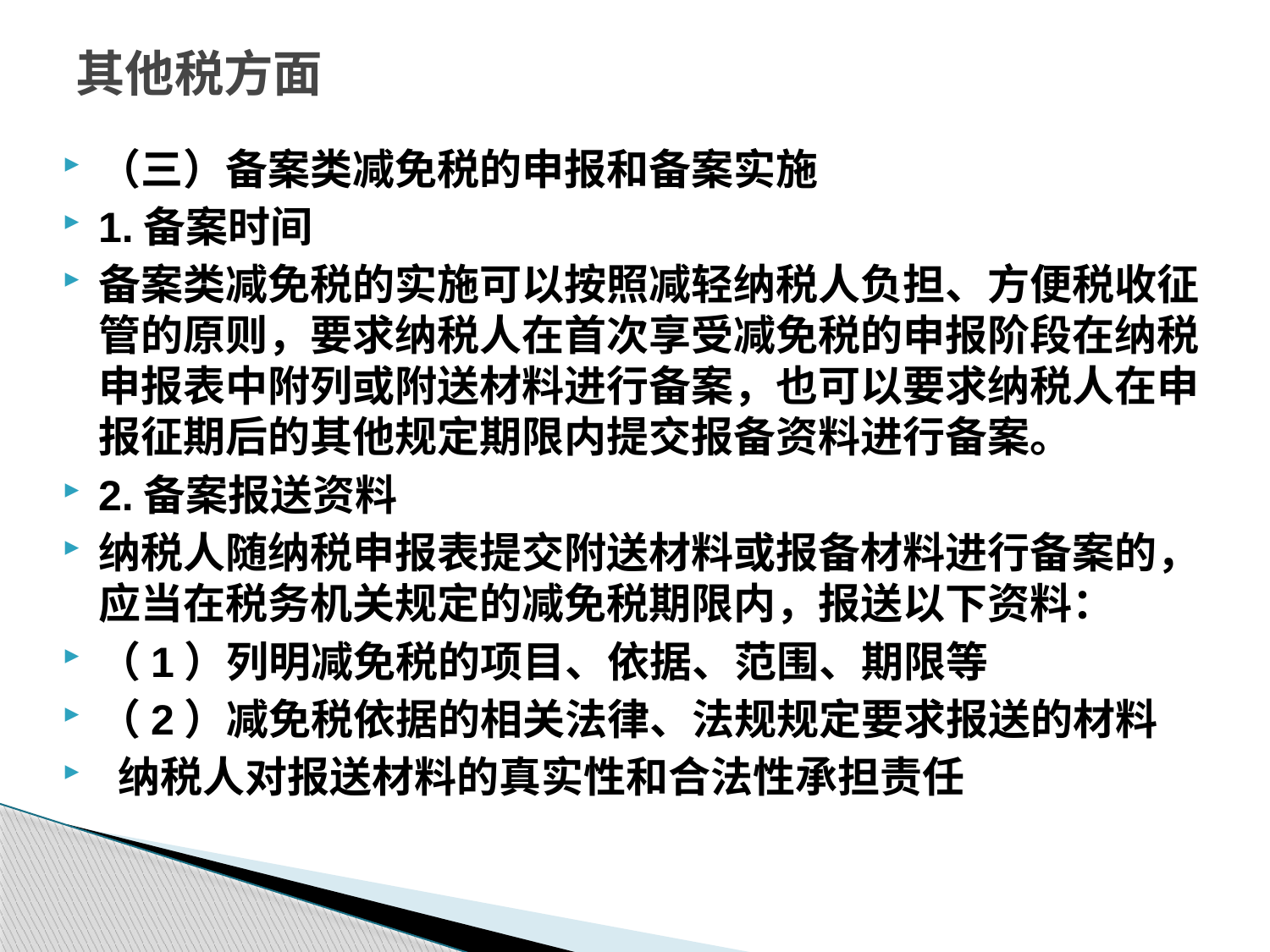

# 其他税方面
（三）备案类减免税的申报和备案实施
1.备案时间
备案类减免税的实施可以按照减轻纳税人负担、方便税收征管的原则，要求纳税人在首次享受减免税的申报阶段在纳税申报表中附列或附送材料进行备案，也可以要求纳税人在申报征期后的其他规定期限内提交报备资料进行备案。
2.备案报送资料
纳税人随纳税申报表提交附送材料或报备材料进行备案的，应当在税务机关规定的减免税期限内，报送以下资料：
（1）列明减免税的项目、依据、范围、期限等
（2）减免税依据的相关法律、法规规定要求报送的材料
 纳税人对报送材料的真实性和合法性承担责任